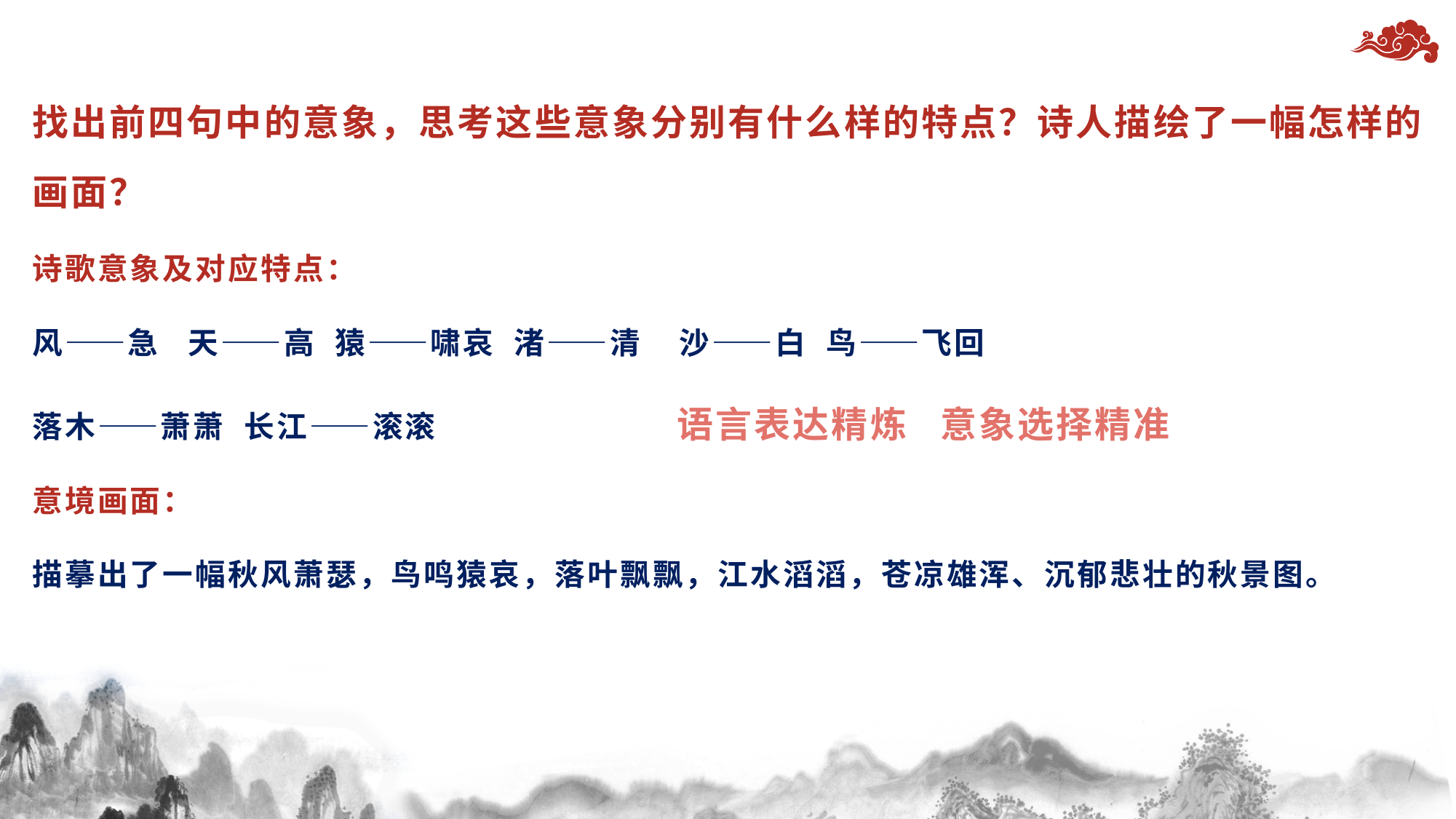

找出前四句中的意象，思考这些意象分别有什么样的特点？诗人描绘了一幅怎样的画面？
诗歌意象及对应特点：
风——急   天——高  猿——啸哀  渚——清    沙——白  鸟——飞回
落木——萧萧  长江——滚滚                          语言表达精炼   意象选择精准
意境画面：
描摹出了一幅秋风萧瑟，鸟鸣猿哀，落叶飘飘，江水滔滔，苍凉雄浑、沉郁悲壮的秋景图。